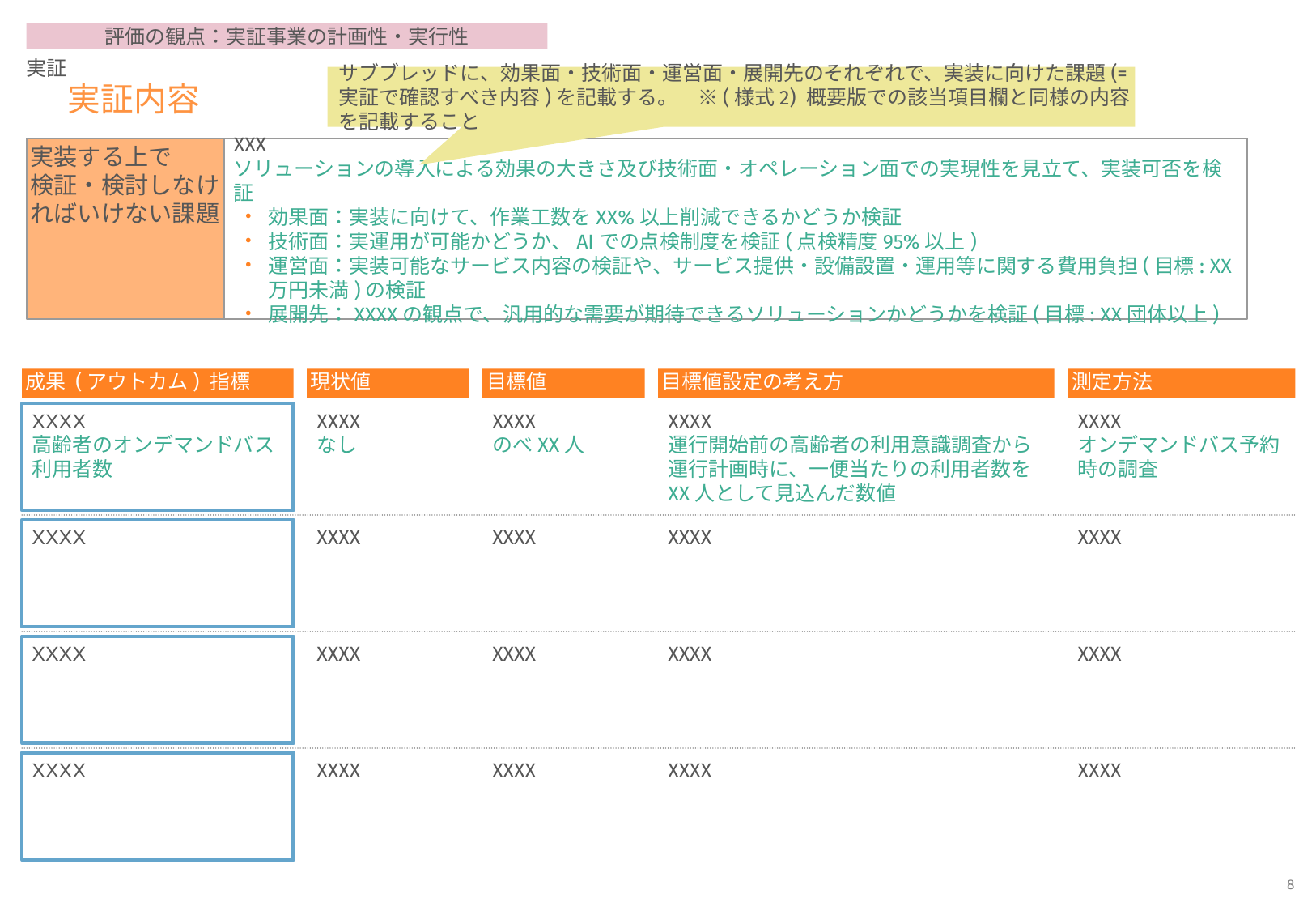

評価の観点：実証事業の計画性・実行性
実証
サブブレッドに、効果面・技術面・運営面・展開先のそれぞれで、実装に向けた課題(= 実証で確認すべき内容)を記載する。　※(様式2) 概要版での該当項目欄と同様の内容を記載すること
# 実証内容
実装する上で
検証・検討しなければいけない課題
XXX
ソリューションの導入による効果の大きさ及び技術面・オペレーション面での実現性を見立て、実装可否を検証
効果面：実装に向けて、作業工数をXX%以上削減できるかどうか検証
技術面：実運用が可能かどうか、AIでの点検制度を検証(点検精度95%以上)
運営面：実装可能なサービス内容の検証や、サービス提供・設備設置・運用等に関する費用負担(目標: XX万円未満)の検証
展開先：XXXXの観点で、汎用的な需要が期待できるソリューションかどうかを検証(目標: XX団体以上)
成果 (アウトカム) 指標
現状値
目標値
目標値設定の考え方
測定方法
XXXX
高齢者のオンデマンドバス
利用者数

XXXX
なし

XXXX
のべXX人
XXXX
運行開始前の高齢者の利用意識調査から運行計画時に、一便当たりの利用者数を
XX人として見込んだ数値

XXXX
オンデマンドバス予約時の調査

XXXX
XXXX
XXXX
XXXX
XXXX
XXXX
XXXX
XXXX
XXXX
XXXX
XXXX
XXXX
XXXX
XXXX
XXXX